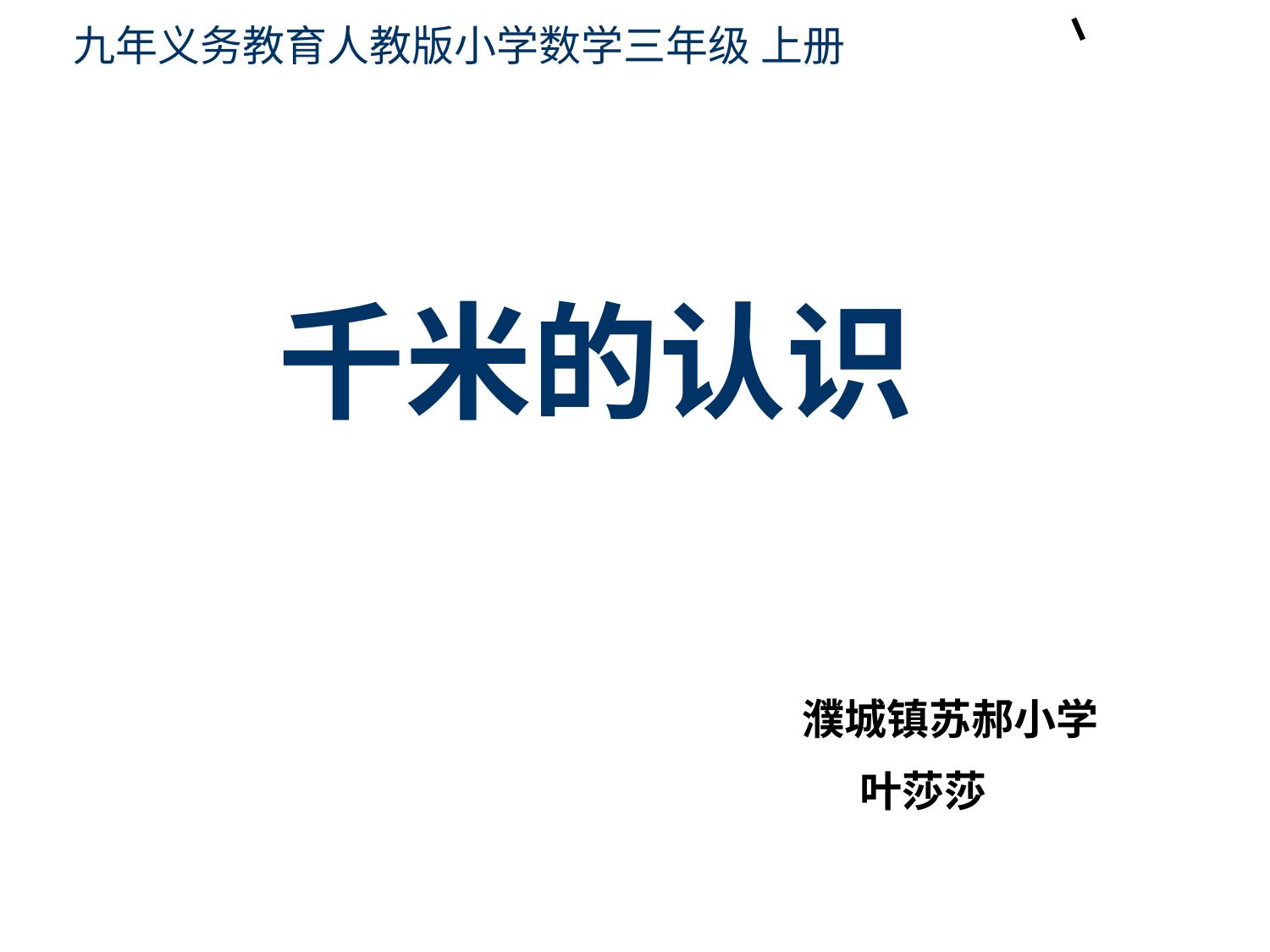

九年义务教育人教版小学数学三年级 上册
千米的认识

濮城镇苏郝小学
     叶莎莎